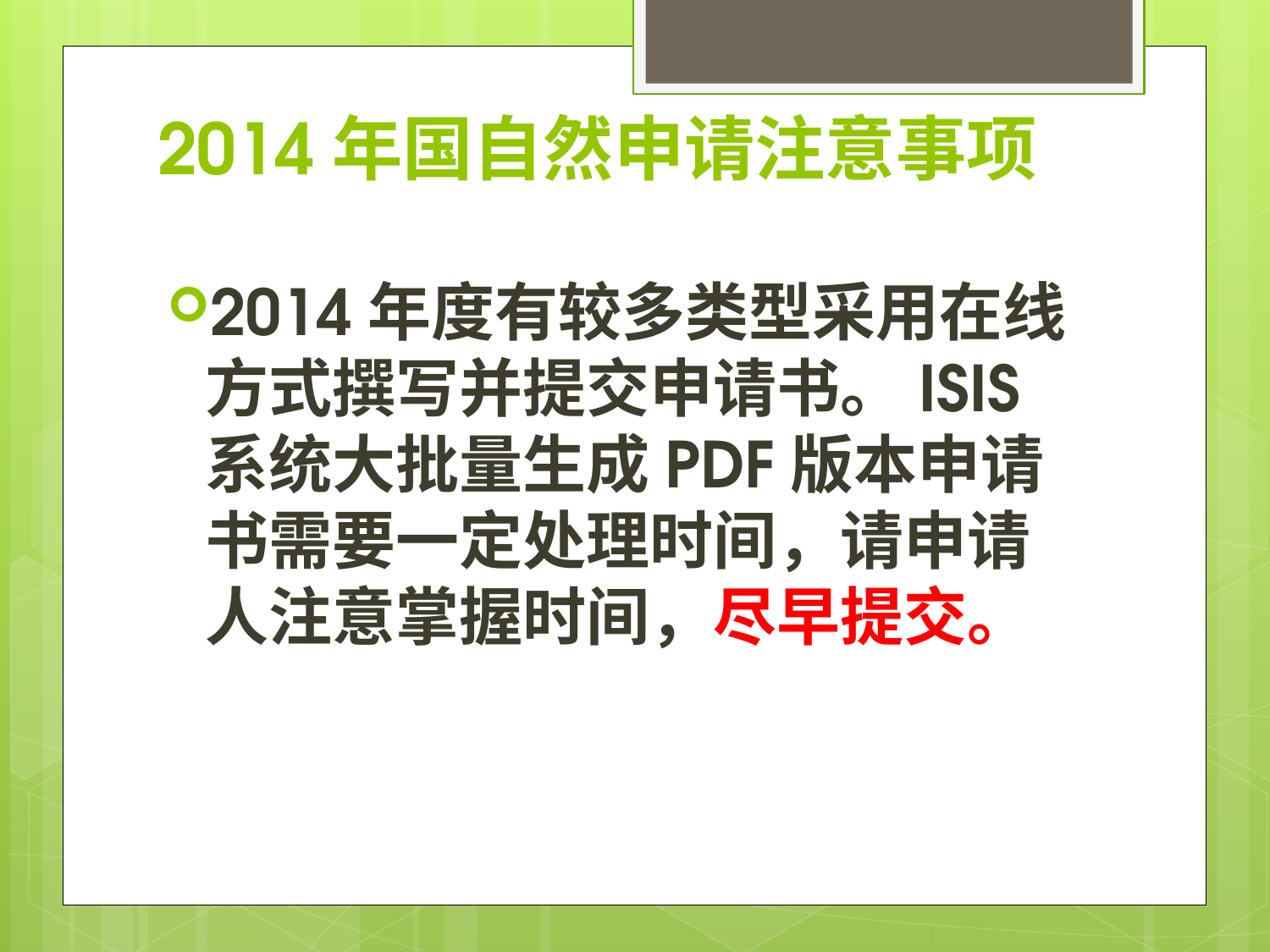

2014年国自然申请注意事项
#
2014年度有较多类型采用在线方式撰写并提交申请书。ISIS系统大批量生成PDF版本申请书需要一定处理时间，请申请人注意掌握时间，尽早提交。